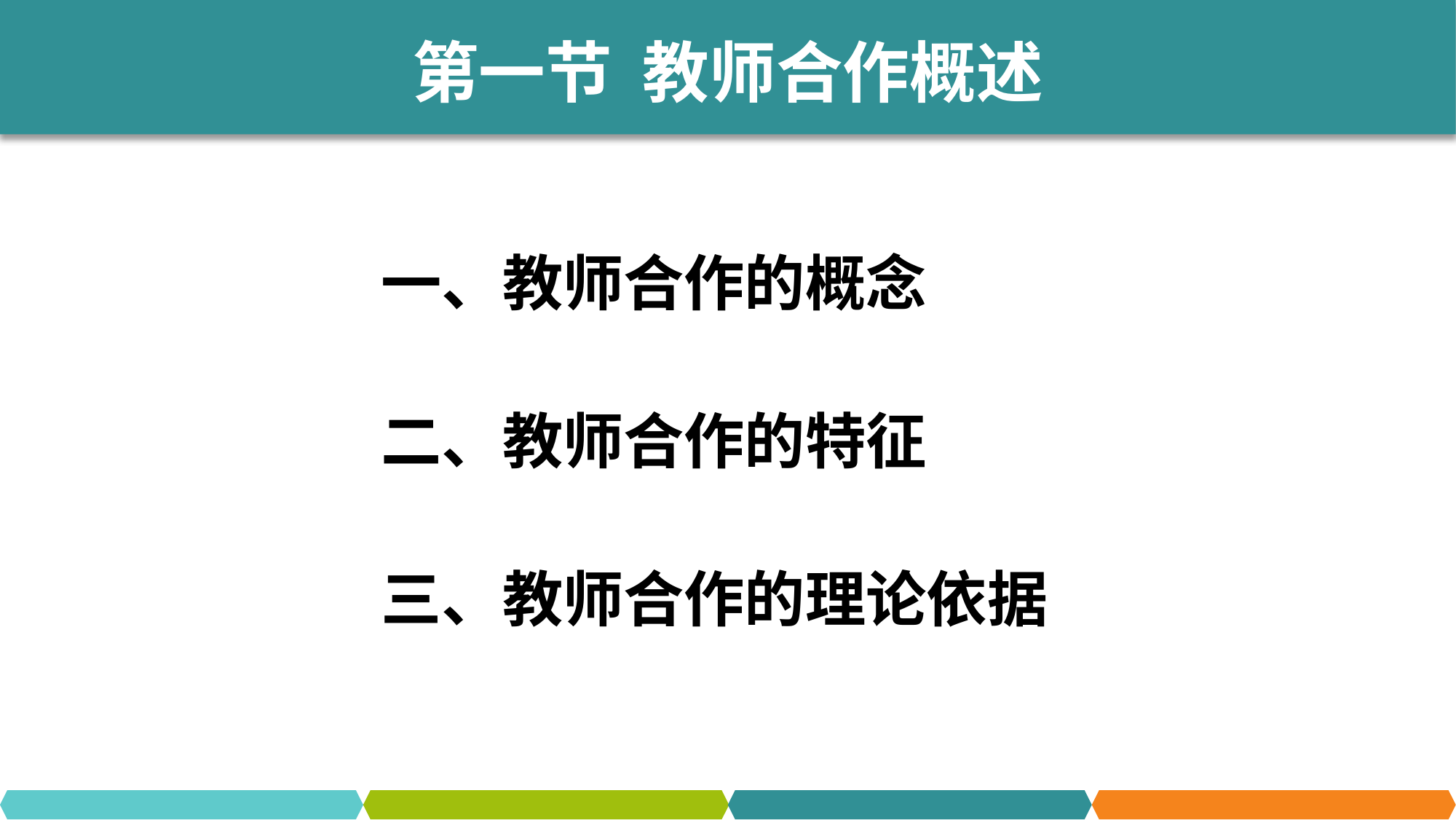

第一节  教师合作概述
一、教师合作的概念
二、教师合作的特征
三、教师合作的理论依据